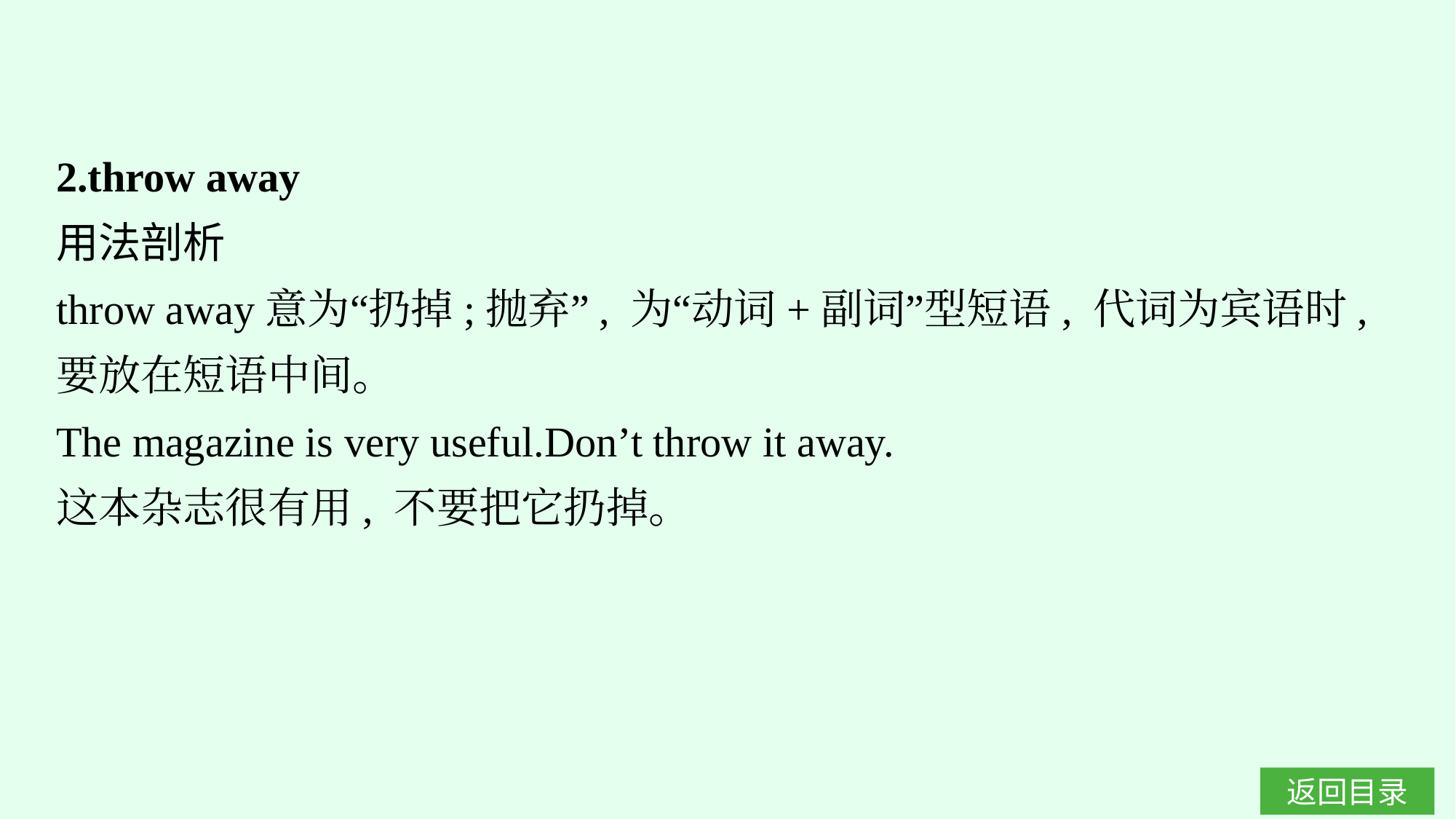

2.throw away
用法剖析
throw away意为“扔掉;抛弃”, 为“动词+副词”型短语, 代词为宾语时, 要放在短语中间。
The magazine is very useful.Don’t throw it away.
这本杂志很有用, 不要把它扔掉。